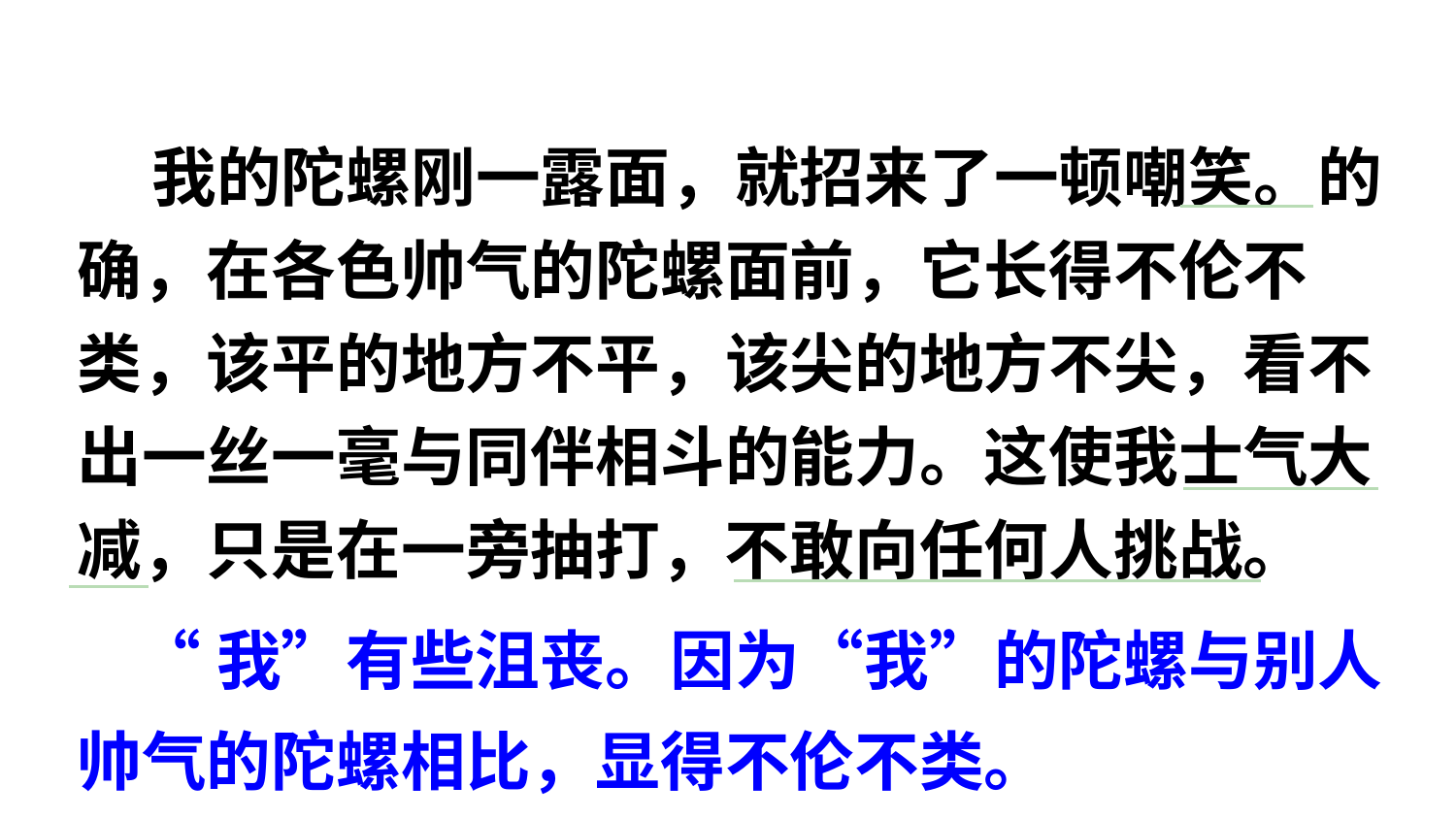

我的陀螺刚一露面，就招来了一顿嘲笑。的确，在各色帅气的陀螺面前，它长得不伦不类，该平的地方不平，该尖的地方不尖，看不出一丝一毫与同伴相斗的能力。这使我士气大减，只是在一旁抽打，不敢向任何人挑战。
    “我”有些沮丧。因为“我”的陀螺与别人帅气的陀螺相比，显得不伦不类。